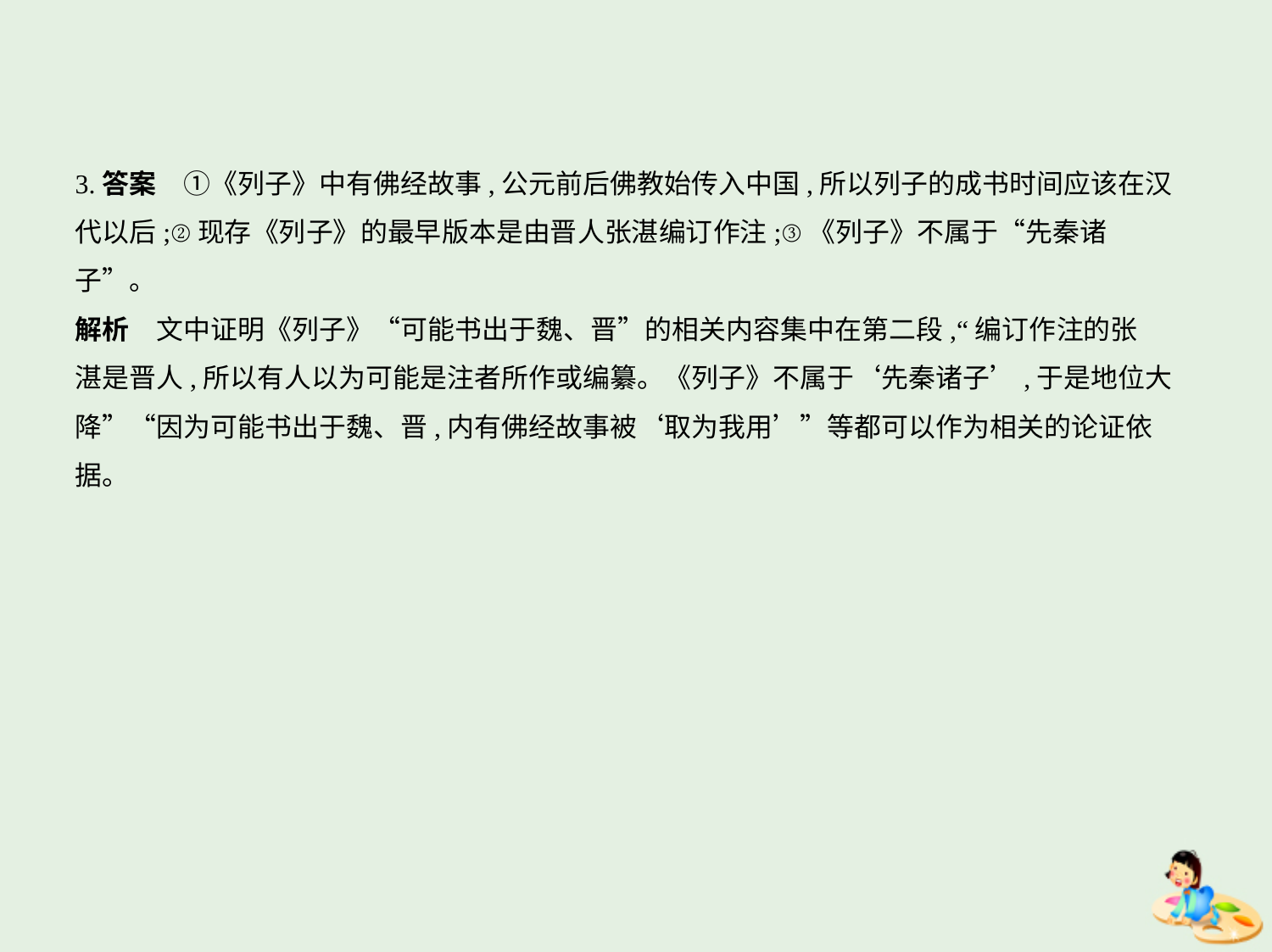

3.答案　①《列子》中有佛经故事,公元前后佛教始传入中国,所以列子的成书时间应该在汉
代以后;②现存《列子》的最早版本是由晋人张湛编订作注;③《列子》不属于“先秦诸
子”。
解析　文中证明《列子》“可能书出于魏、晋”的相关内容集中在第二段,“编订作注的张
湛是晋人,所以有人以为可能是注者所作或编纂。《列子》不属于‘先秦诸子’,于是地位大
降”“因为可能书出于魏、晋,内有佛经故事被‘取为我用’”等都可以作为相关的论证依
据。